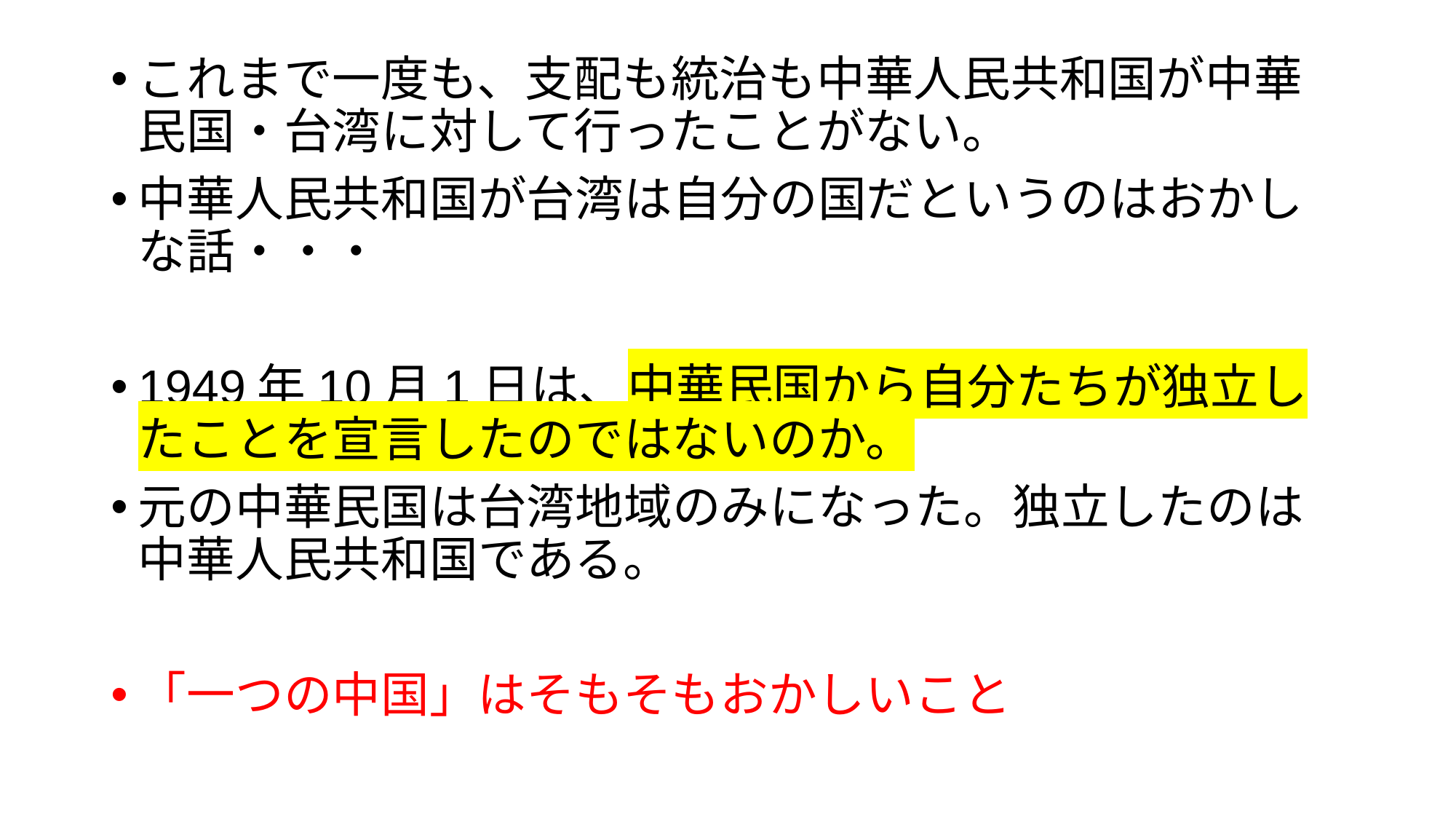

これまで一度も、支配も統治も中華人民共和国が中華民国・台湾に対して行ったことがない。
中華人民共和国が台湾は自分の国だというのはおかしな話・・・

1949年10月1日は、中華民国から自分たちが独立したことを宣言したのではないのか。
元の中華民国は台湾地域のみになった。独立したのは中華人民共和国である。

「一つの中国」はそもそもおかしいこと